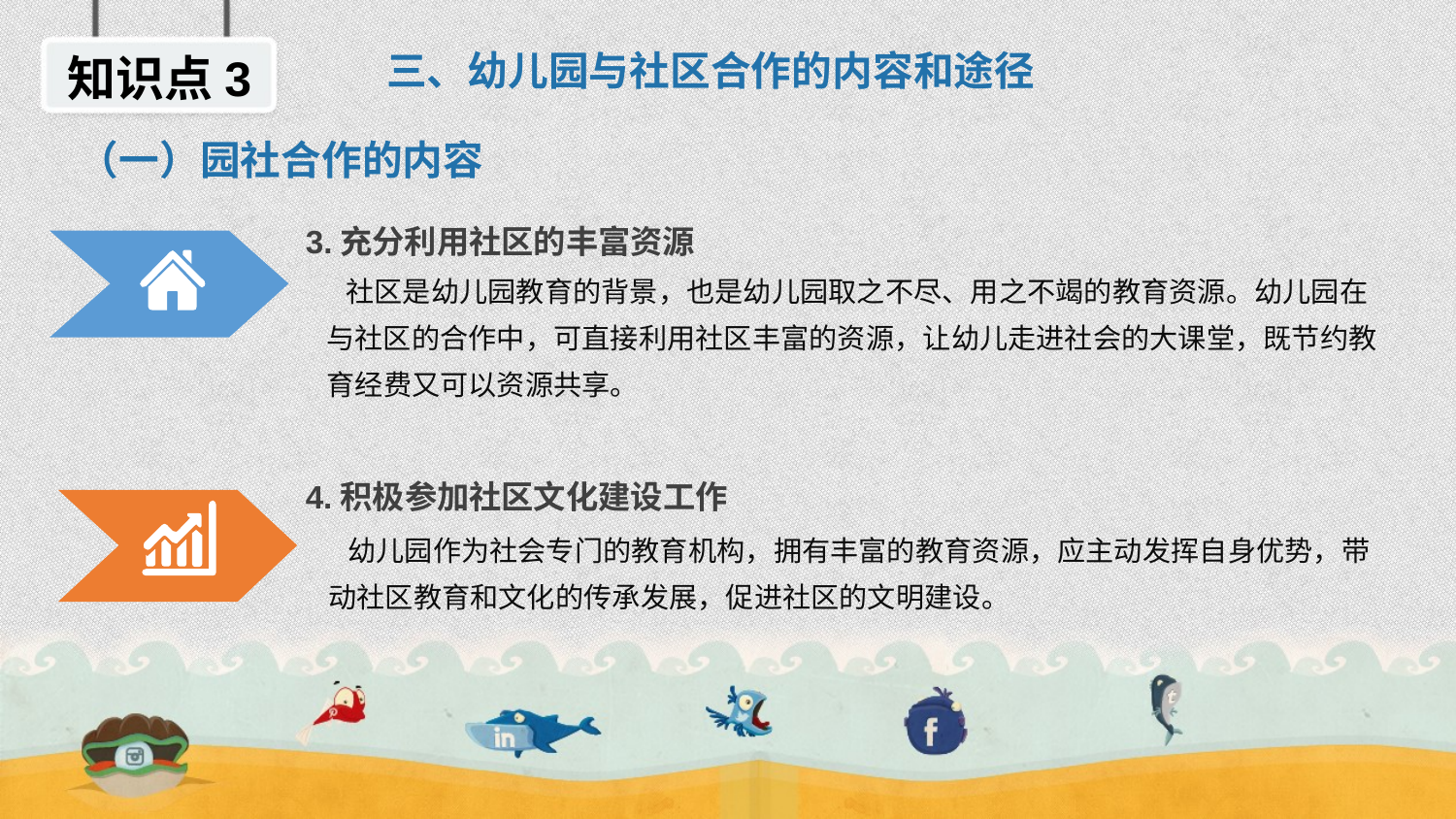

知识点3
三、幼儿园与社区合作的内容和途径
（一）园社合作的内容
3.充分利用社区的丰富资源

  社区是幼儿园教育的背景，也是幼儿园取之不尽、用之不竭的教育资源。幼儿园在与社区的合作中，可直接利用社区丰富的资源，让幼儿走进社会的大课堂，既节约教育经费又可以资源共享。
4.积极参加社区文化建设工作

  幼儿园作为社会专门的教育机构，拥有丰富的教育资源，应主动发挥自身优势，带动社区教育和文化的传承发展，促进社区的文明建设。